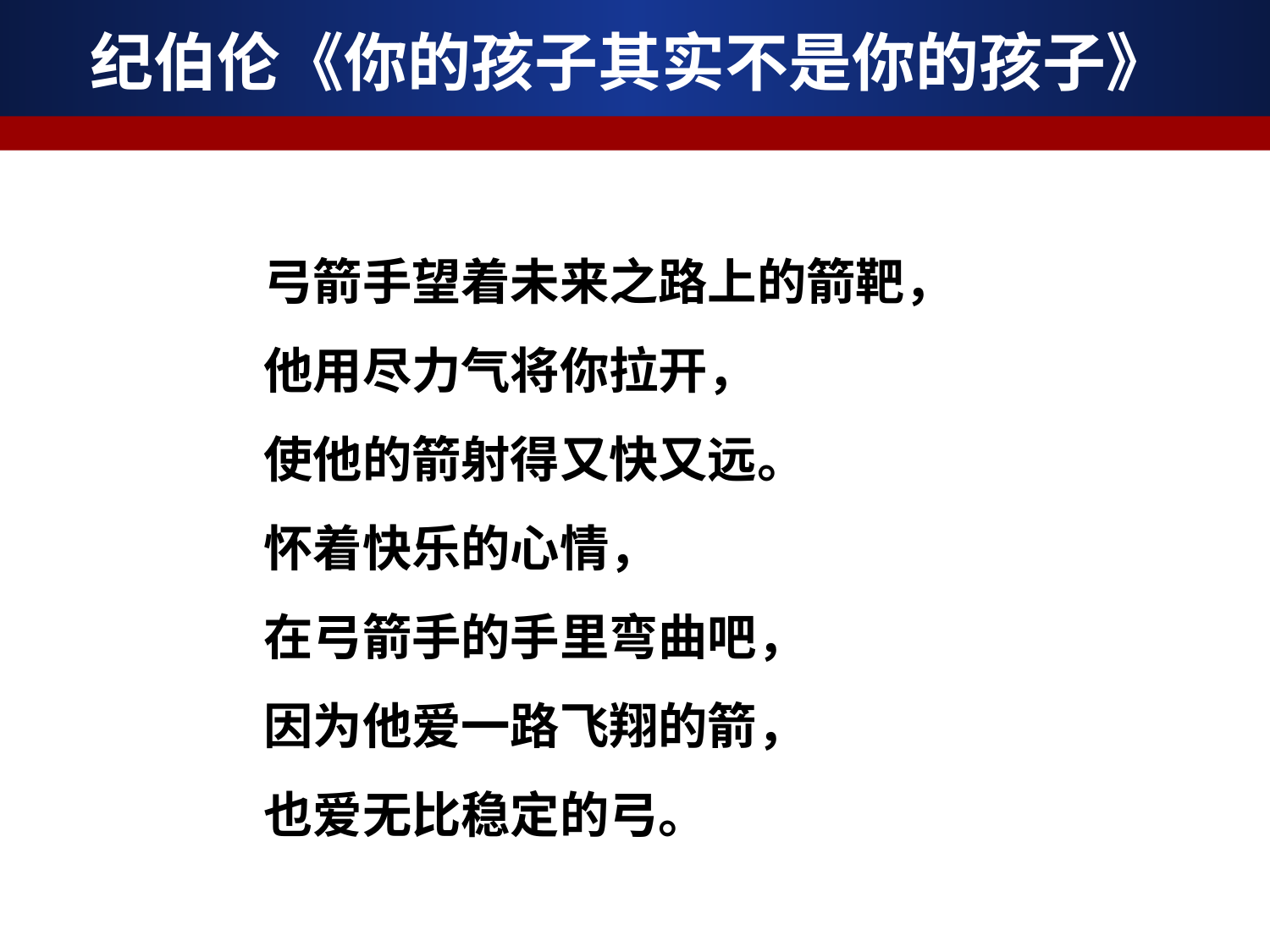

# 纪伯伦《你的孩子其实不是你的孩子》
　　弓箭手望着未来之路上的箭靶，
　　他用尽力气将你拉开，
　　使他的箭射得又快又远。
　　怀着快乐的心情，
　　在弓箭手的手里弯曲吧，
　　因为他爱一路飞翔的箭，
　　也爱无比稳定的弓。